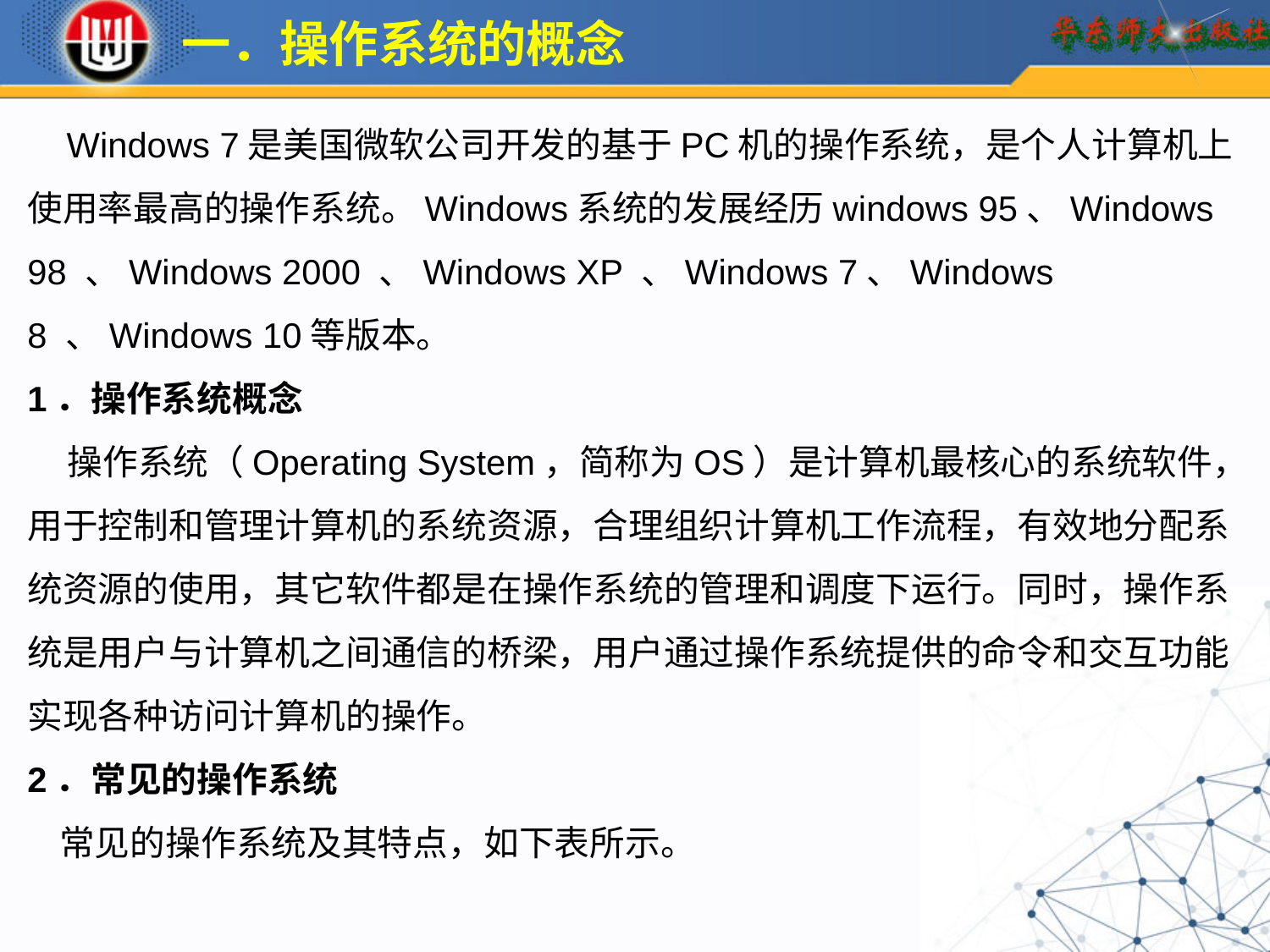

一．操作系统的概念
    Windows 7是美国微软公司开发的基于PC机的操作系统，是个人计算机上使用率最高的操作系统。Windows系统的发展经历windows 95、Windows 98 、Windows 2000 、Windows XP 、Windows 7、Windows 8 、Windows 10等版本。
1．操作系统概念
    操作系统（Operating System，简称为OS）是计算机最核心的系统软件，用于控制和管理计算机的系统资源，合理组织计算机工作流程，有效地分配系统资源的使用，其它软件都是在操作系统的管理和调度下运行。同时，操作系统是用户与计算机之间通信的桥梁，用户通过操作系统提供的命令和交互功能实现各种访问计算机的操作。
2．常见的操作系统
   常见的操作系统及其特点，如下表所示。